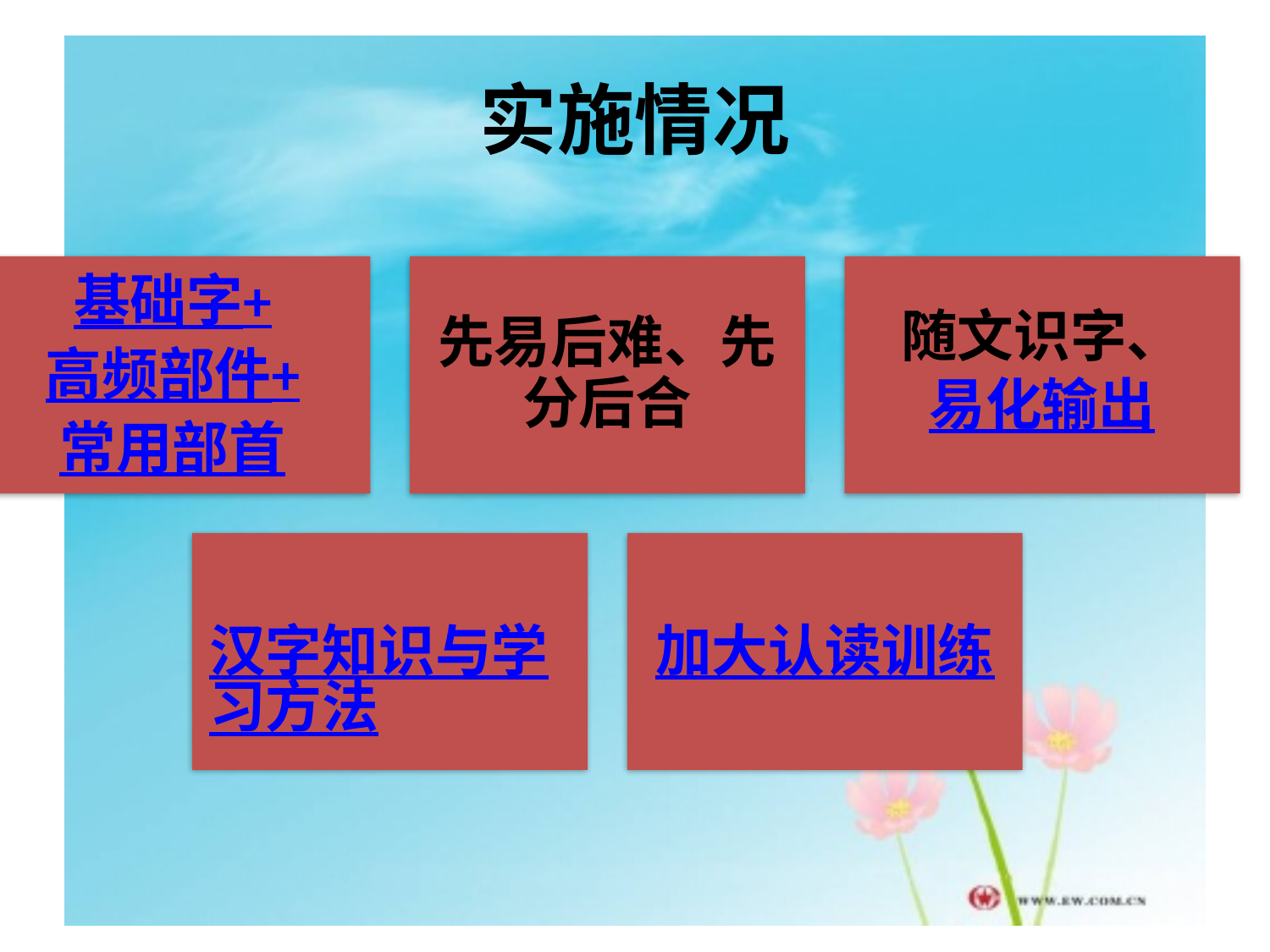

# 实施情况
基础字+高频部件+常用部首
先易后难、先分后合
随文识字、易化输出
汉字知识与学习方法
加大认读训练